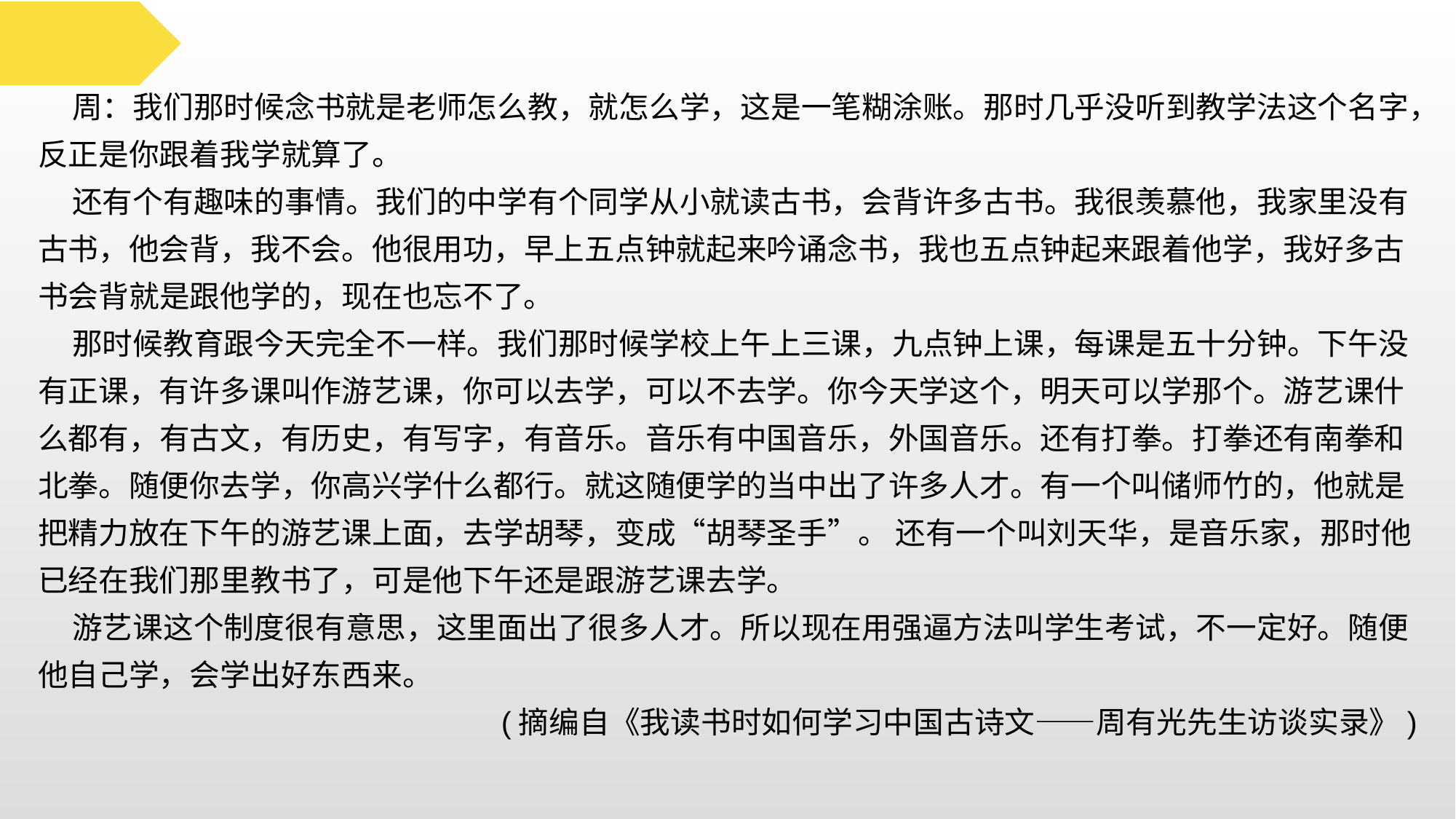

周：我们那时候念书就是老师怎么教，就怎么学，这是一笔糊涂账。那时几乎没听到教学法这个名字，反正是你跟着我学就算了。
    还有个有趣味的事情。我们的中学有个同学从小就读古书，会背许多古书。我很羡慕他，我家里没有古书，他会背，我不会。他很用功，早上五点钟就起来吟诵念书，我也五点钟起来跟着他学，我好多古书会背就是跟他学的，现在也忘不了。
    那时候教育跟今天完全不一样。我们那时候学校上午上三课，九点钟上课，每课是五十分钟。下午没有正课，有许多课叫作游艺课，你可以去学，可以不去学。你今天学这个，明天可以学那个。游艺课什么都有，有古文，有历史，有写字，有音乐。音乐有中国音乐，外国音乐。还有打拳。打拳还有南拳和北拳。随便你去学，你高兴学什么都行。就这随便学的当中出了许多人才。有一个叫储师竹的，他就是把精力放在下午的游艺课上面，去学胡琴，变成“胡琴圣手”。 还有一个叫刘天华，是音乐家，那时他已经在我们那里教书了，可是他下午还是跟游艺课去学。
    游艺课这个制度很有意思，这里面出了很多人才。所以现在用强逼方法叫学生考试，不一定好。随便他自己学，会学出好东西来。
(摘编自《我读书时如何学习中国古诗文——周有光先生访谈实录》)